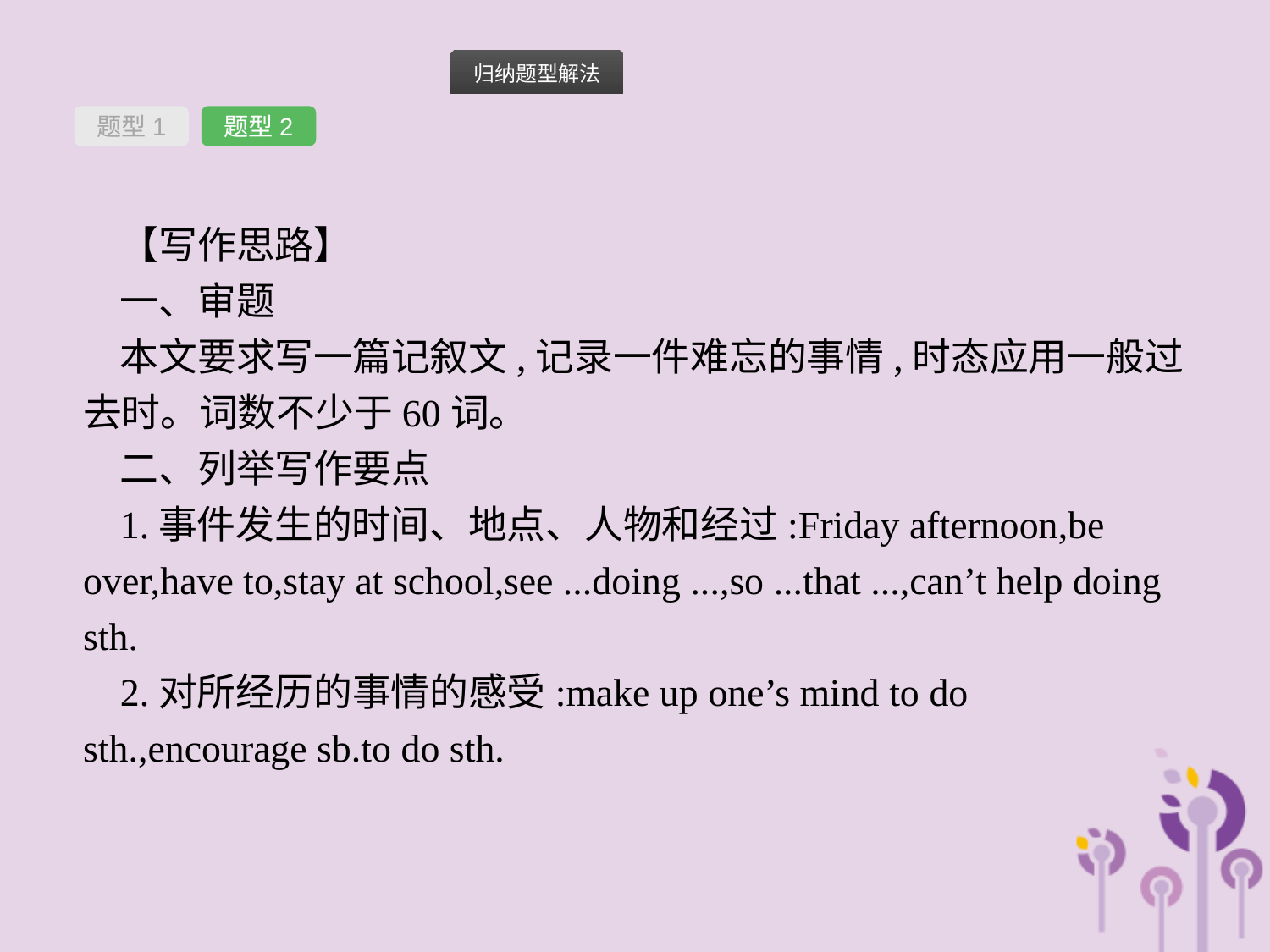

题型1
题型2
【写作思路】
一、审题
本文要求写一篇记叙文,记录一件难忘的事情,时态应用一般过去时。词数不少于60词。
二、列举写作要点
1.事件发生的时间、地点、人物和经过:Friday afternoon,be over,have to,stay at school,see ...doing ...,so ...that ...,can’t help doing sth.
2.对所经历的事情的感受:make up one’s mind to do sth.,encourage sb.to do sth.